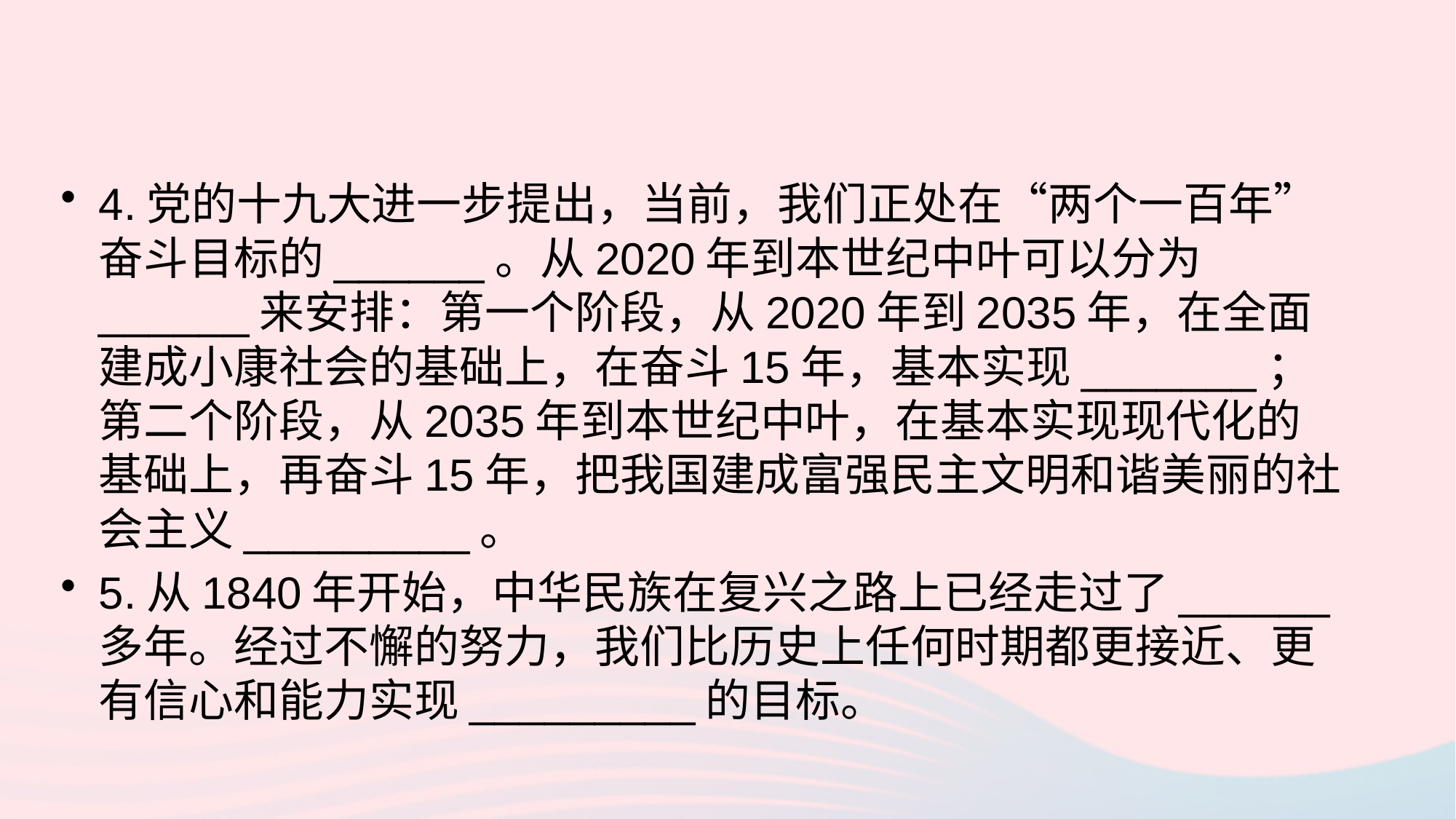

4.党的十九大进一步提出，当前，我们正处在“两个一百年”奋斗目标的______。从2020年到本世纪中叶可以分为______来安排：第一个阶段，从2020年到2035年，在全面建成小康社会的基础上，在奋斗15年，基本实现_______；第二个阶段，从2035年到本世纪中叶，在基本实现现代化的基础上，再奋斗15年，把我国建成富强民主文明和谐美丽的社会主义_________。
5.从1840年开始，中华民族在复兴之路上已经走过了______多年。经过不懈的努力，我们比历史上任何时期都更接近、更有信心和能力实现_________的目标。